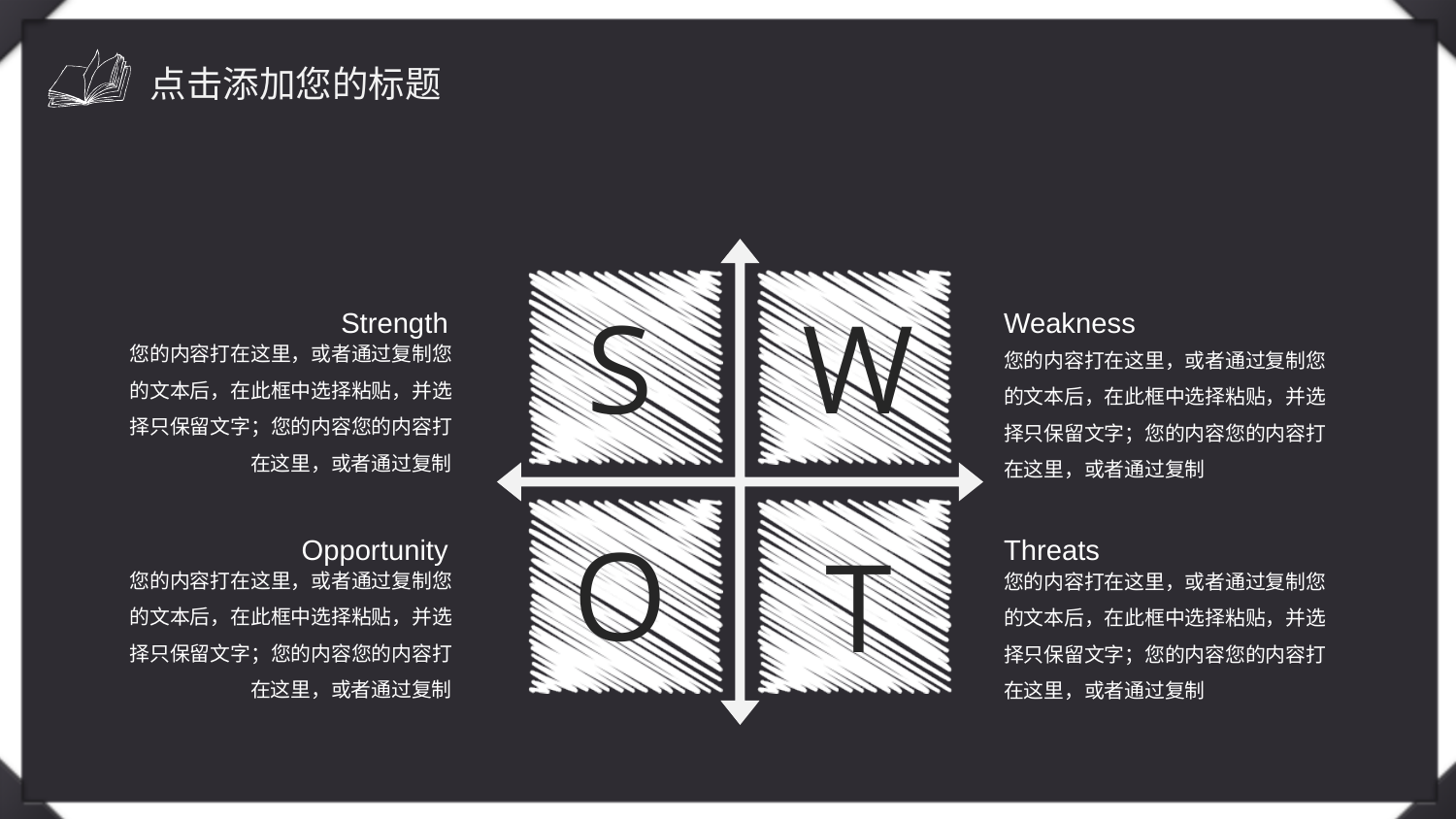

点击添加您的标题

Strength
Weakness
S
W
您的内容打在这里，或者通过复制您的文本后，在此框中选择粘贴，并选择只保留文字；您的内容您的内容打在这里，或者通过复制
您的内容打在这里，或者通过复制您的文本后，在此框中选择粘贴，并选择只保留文字；您的内容您的内容打在这里，或者通过复制

Opportunity
Threats
O
T
您的内容打在这里，或者通过复制您的文本后，在此框中选择粘贴，并选择只保留文字；您的内容您的内容打在这里，或者通过复制
您的内容打在这里，或者通过复制您的文本后，在此框中选择粘贴，并选择只保留文字；您的内容您的内容打在这里，或者通过复制